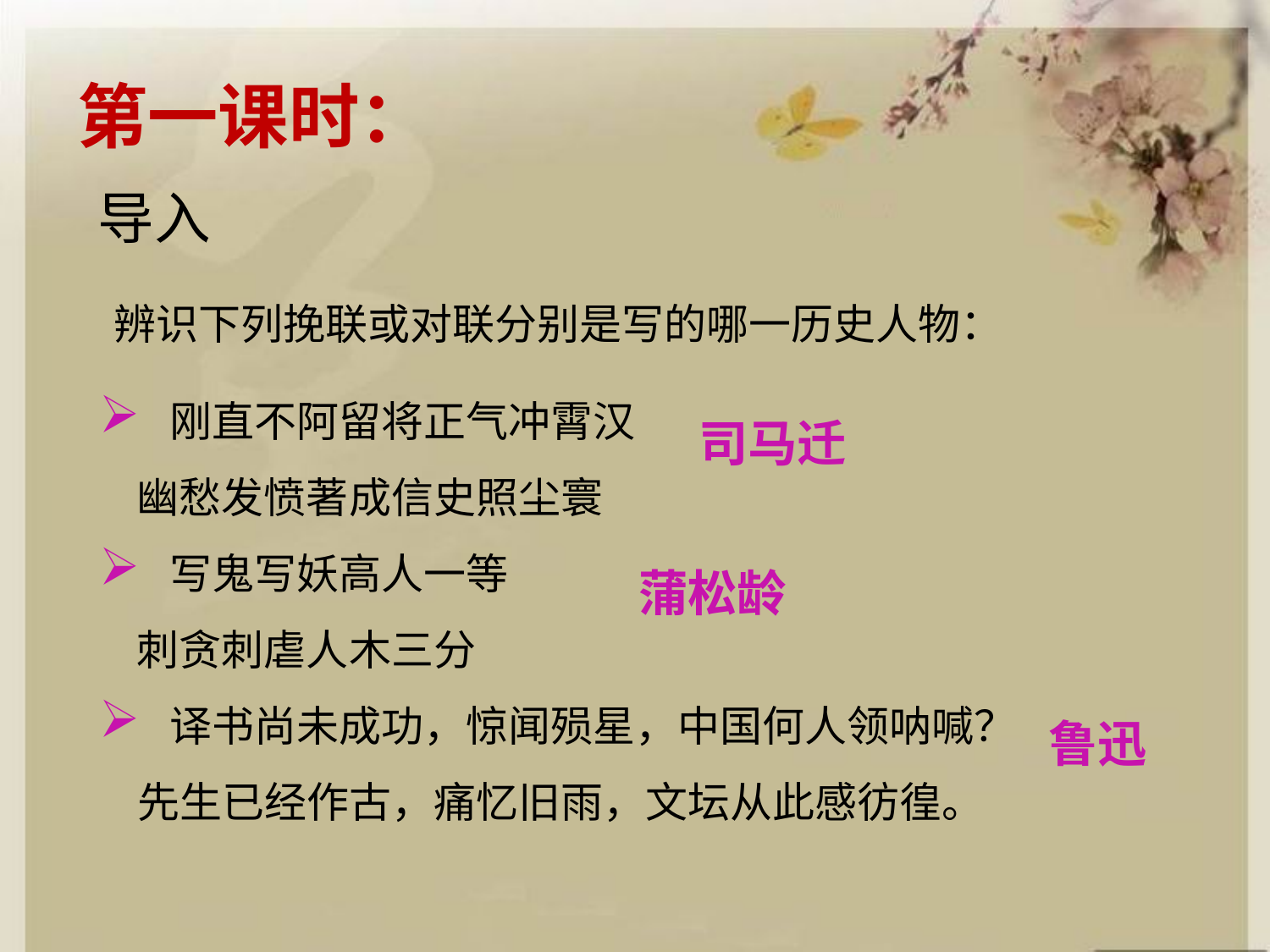

第一课时：
导入
 辨识下列挽联或对联分别是写的哪一历史人物：
  刚直不阿留将正气冲霄汉
    幽愁发愤著成信史照尘寰
  写鬼写妖高人一等
    刺贪刺虐人木三分
  译书尚未成功，惊闻殒星，中国何人领呐喊？
    先生已经作古，痛忆旧雨，文坛从此感彷徨。
司马迁
蒲松龄
鲁迅